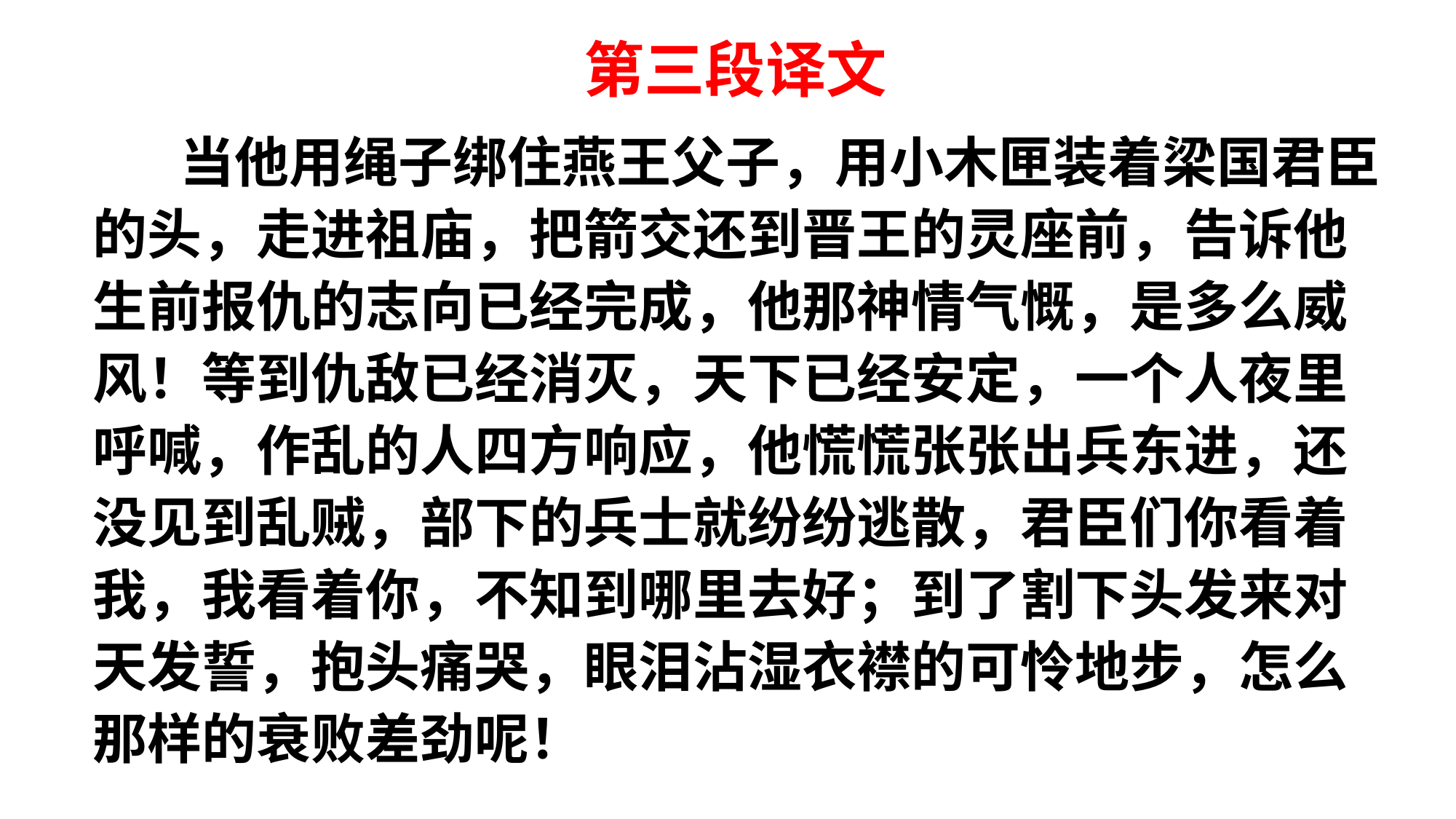

# 第三段译文
      当他用绳子绑住燕王父子，用小木匣装着梁国君臣的头，走进祖庙，把箭交还到晋王的灵座前，告诉他生前报仇的志向已经完成，他那神情气慨，是多么威风！等到仇敌已经消灭，天下已经安定，一个人夜里呼喊，作乱的人四方响应，他慌慌张张出兵东进，还没见到乱贼，部下的兵士就纷纷逃散，君臣们你看着我，我看着你，不知到哪里去好；到了割下头发来对天发誓，抱头痛哭，眼泪沾湿衣襟的可怜地步，怎么那样的衰败差劲呢！